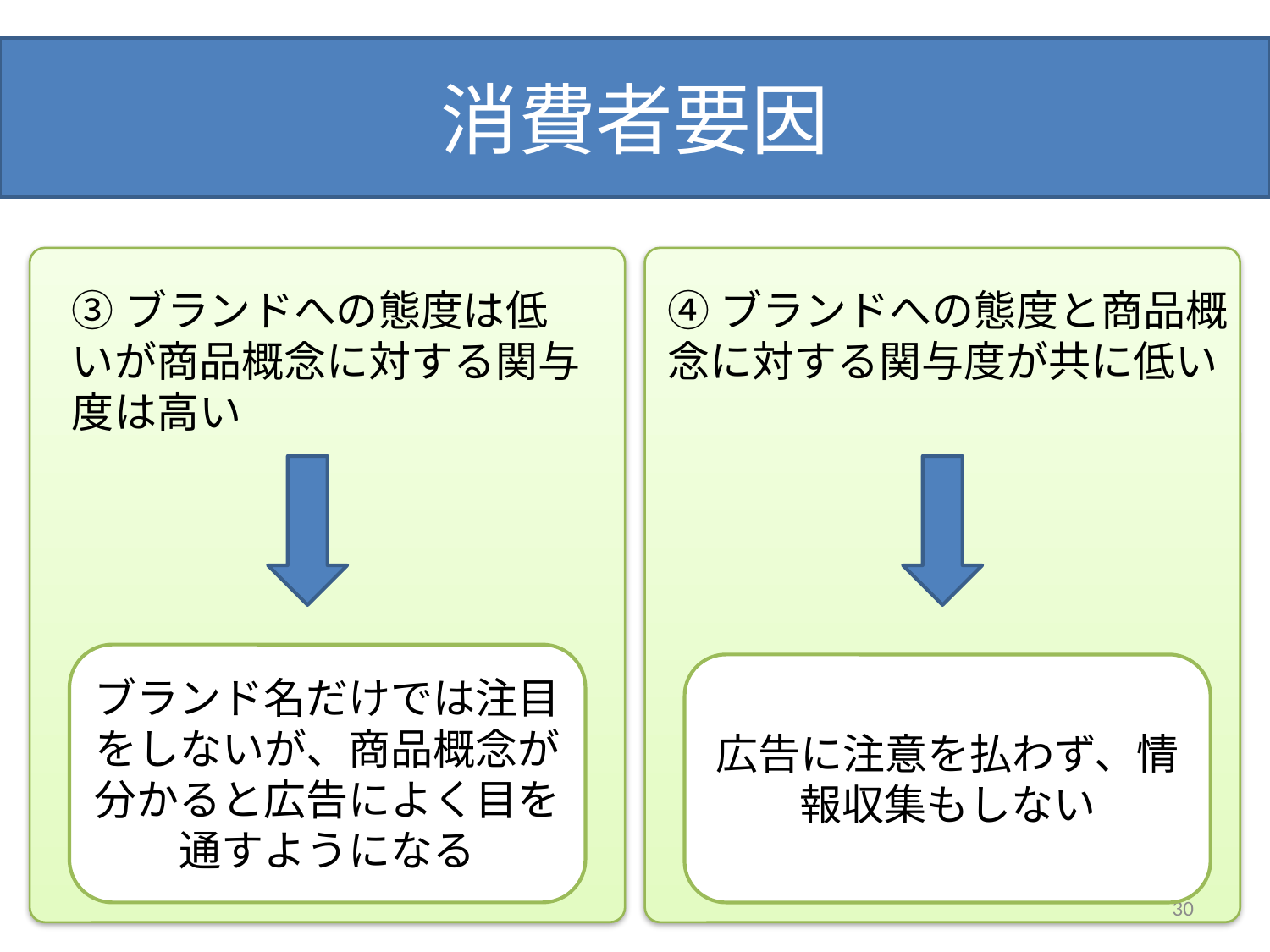

# 消費者要因

③ブランドへの態度は低いが商品概念に対する関与度は高い

④ブランドへの態度と商品概念に対する関与度が共に低い

ブランド名だけでは注目をしないが、商品概念が分かると広告によく目を通すようになる
広告に注意を払わず、情報収集もしない
30